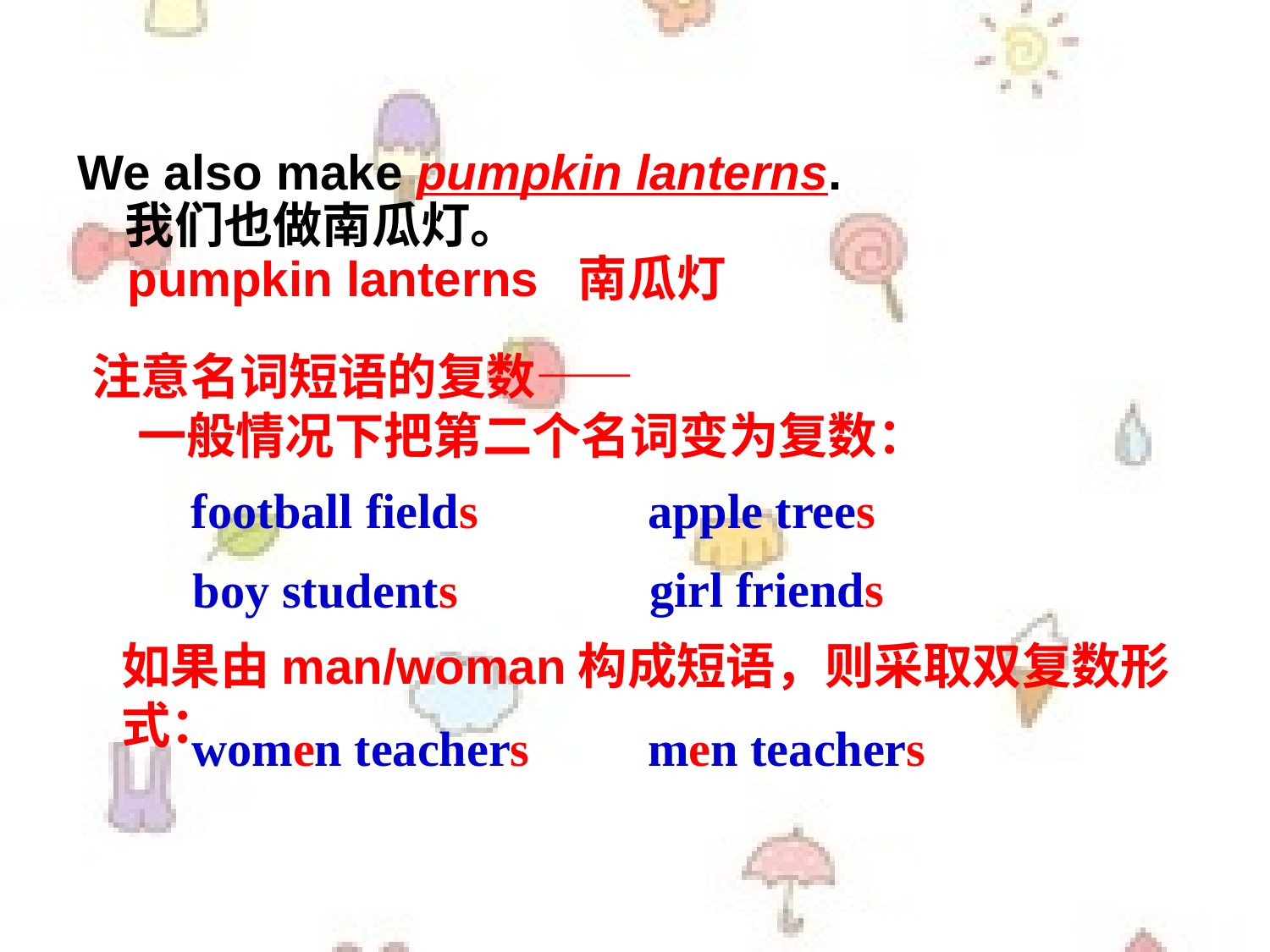

We also make pumpkin lanterns.                        我们也做南瓜灯。
   pumpkin lanterns  南瓜灯
注意名词短语的复数——
   一般情况下把第二个名词变为复数：
football fields
apple trees
girl friends
boy students
如果由man/woman构成短语，则采取双复数形式：
women teachers
men teachers